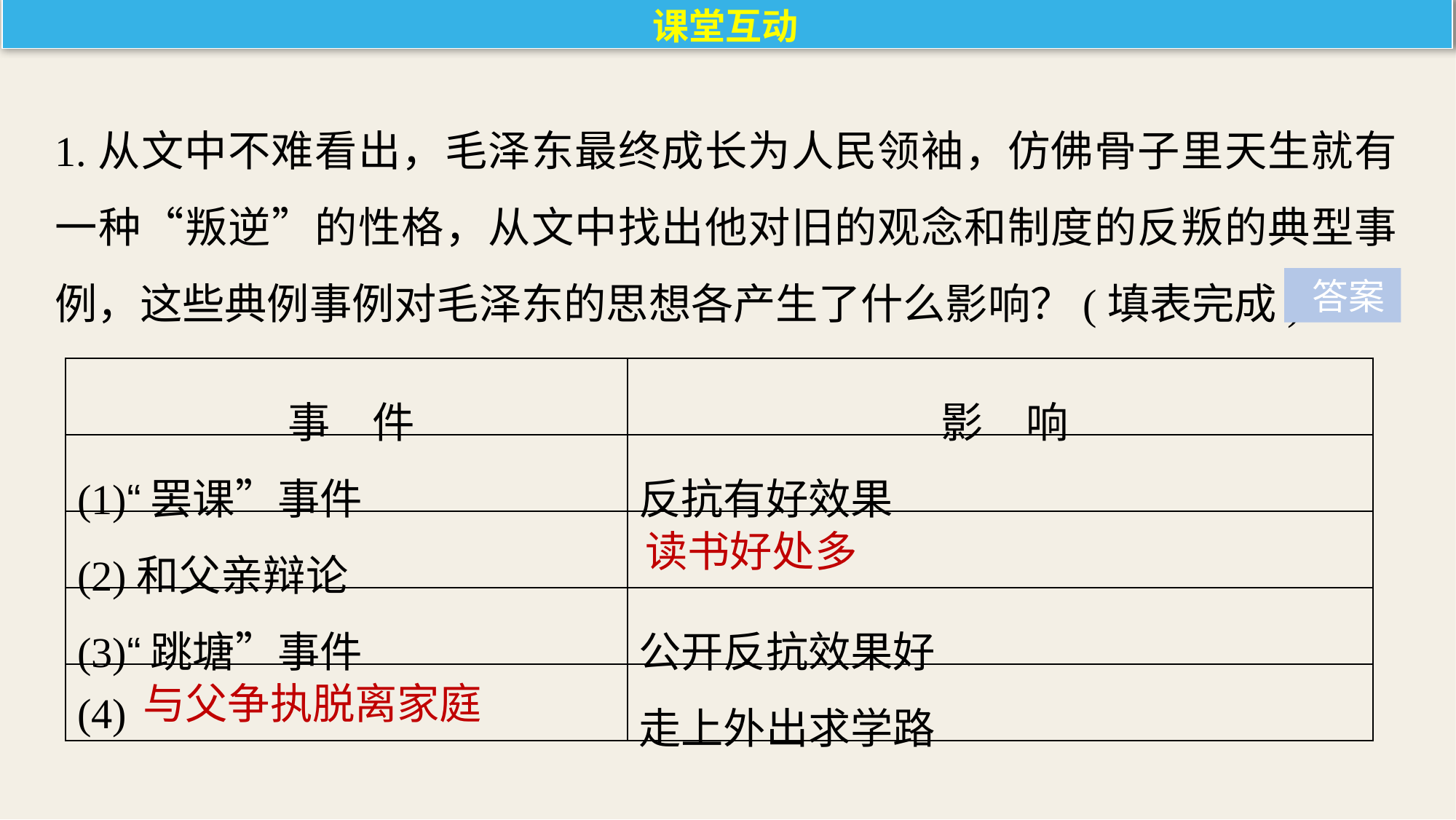

课堂互动
1.从文中不难看出，毛泽东最终成长为人民领袖，仿佛骨子里天生就有一种“叛逆”的性格，从文中找出他对旧的观念和制度的反叛的典型事例，这些典例事例对毛泽东的思想各产生了什么影响？(填表完成)
 答案
| 事　件 | 影　响 |
| --- | --- |
| (1)“罢课”事件 | 反抗有好效果 |
| (2)和父亲辩论 |  |
| (3)“跳塘”事件 | 公开反抗效果好 |
| (4) | 走上外出求学路 |
读书好处多
与父争执脱离家庭